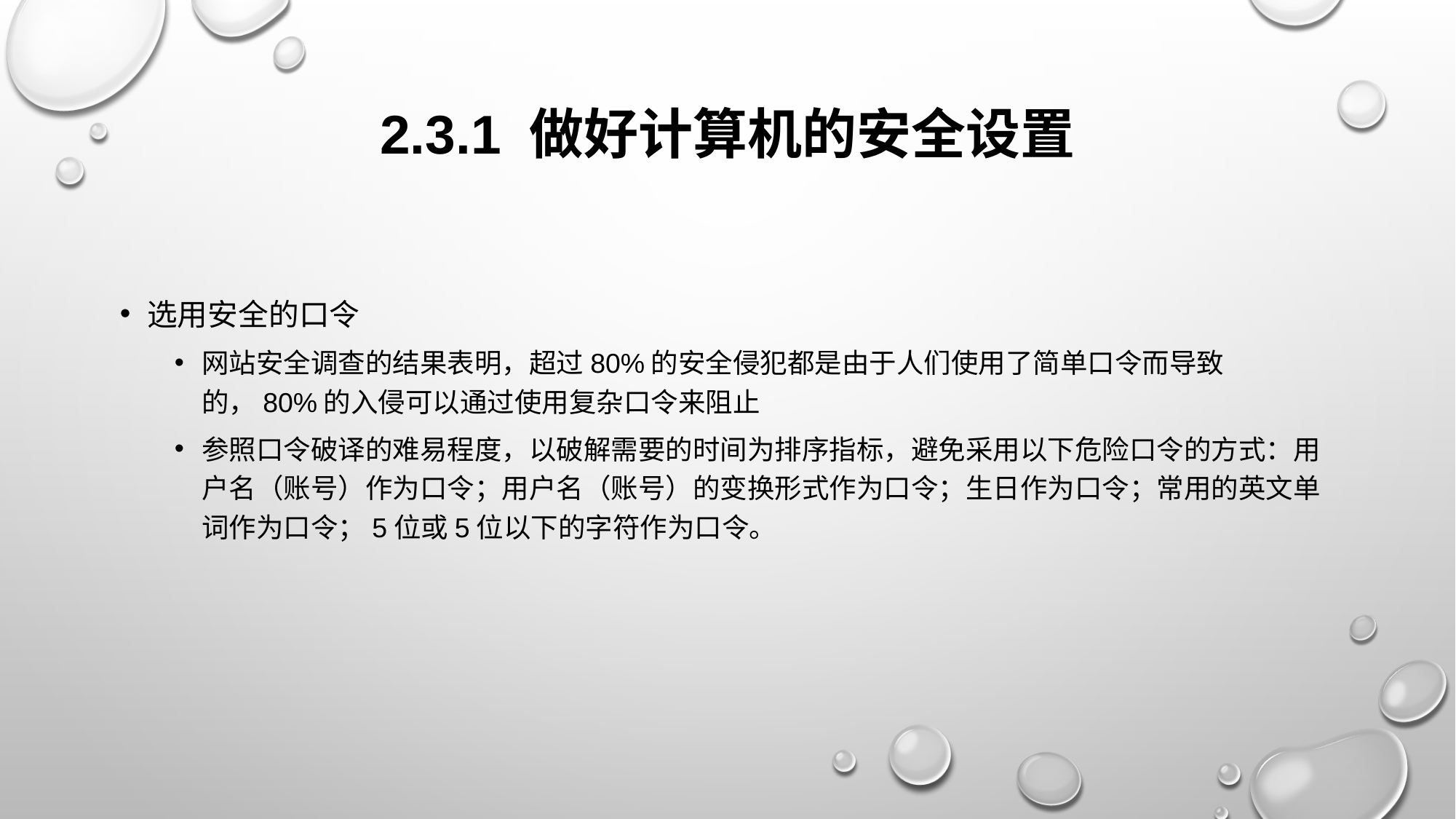

# 2.3.1 做好计算机的安全设置
选用安全的口令
网站安全调查的结果表明，超过80%的安全侵犯都是由于人们使用了简单口令而导致的，80%的入侵可以通过使用复杂口令来阻止
参照口令破译的难易程度，以破解需要的时间为排序指标，避免采用以下危险口令的方式：用户名（账号）作为口令；用户名（账号）的变换形式作为口令；生日作为口令；常用的英文单词作为口令；5位或5位以下的字符作为口令。